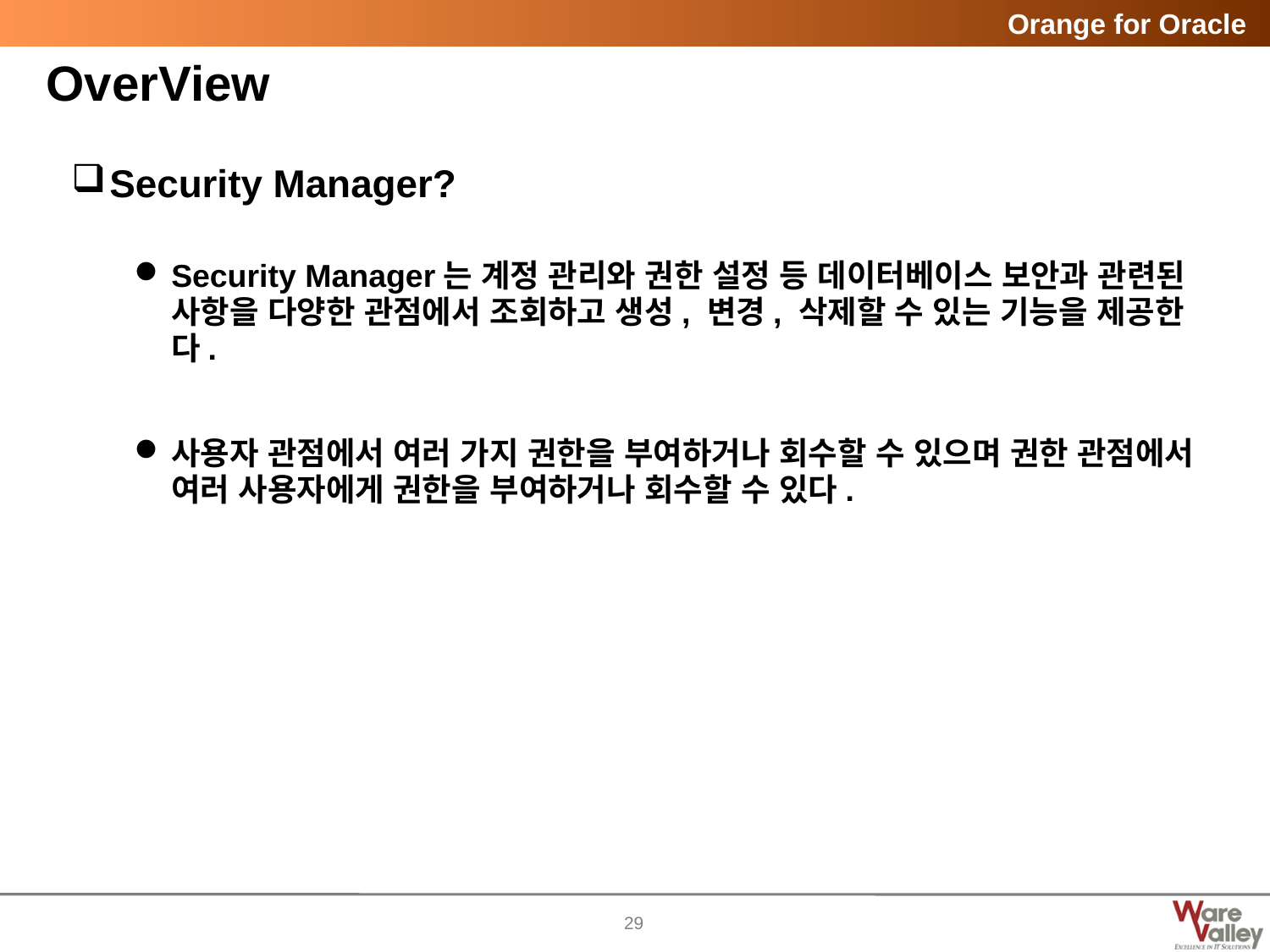

# OverView
Security Manager?

Security Manager는 계정 관리와 권한 설정 등 데이터베이스 보안과 관련된 사항을 다양한 관점에서 조회하고 생성, 변경, 삭제할 수 있는 기능을 제공한다.

사용자 관점에서 여러 가지 권한을 부여하거나 회수할 수 있으며 권한 관점에서 여러 사용자에게 권한을 부여하거나 회수할 수 있다.